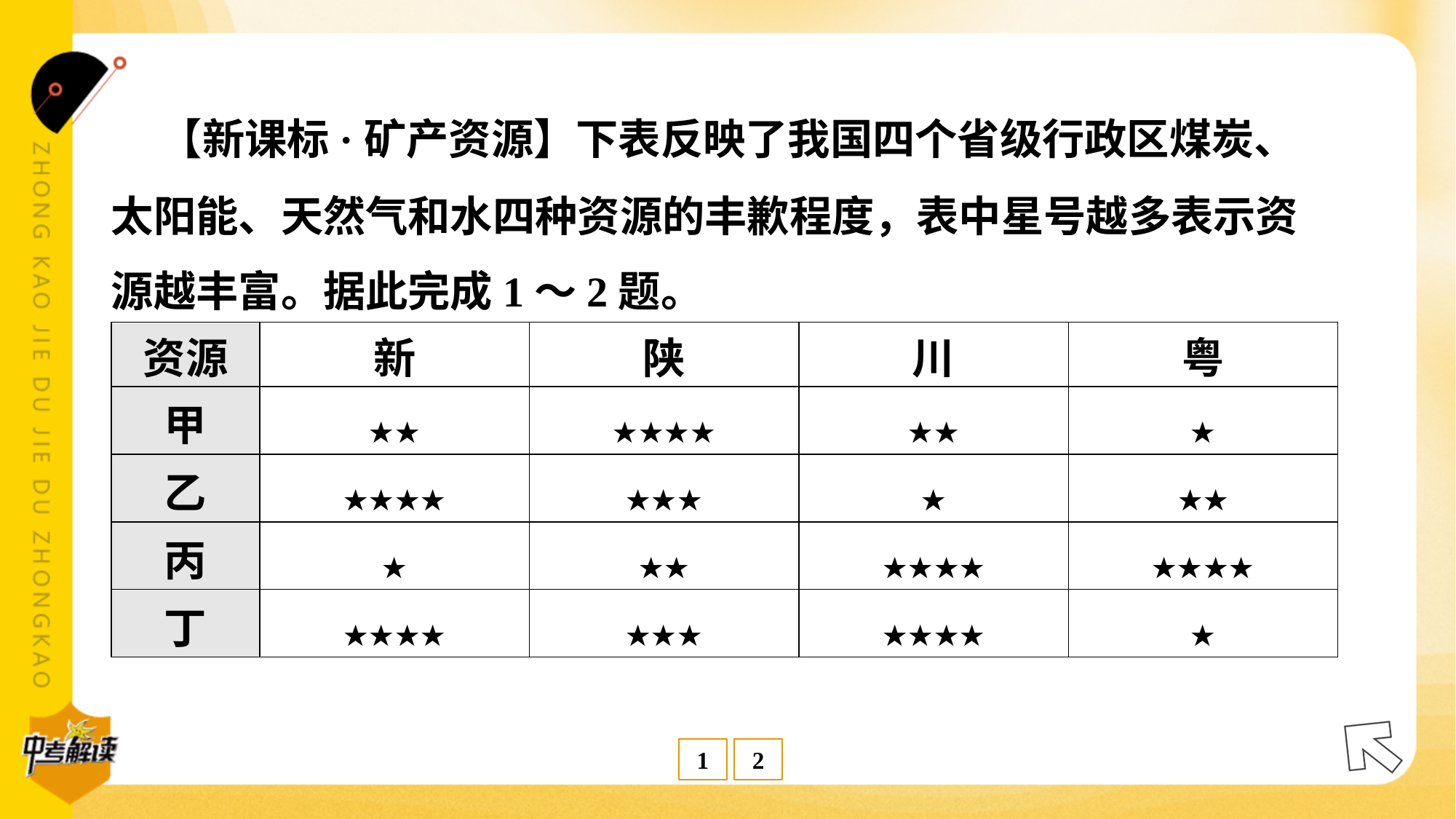

【新课标·矿产资源】下表反映了我国四个省级行政区煤炭、
太阳能、天然气和水四种资源的丰歉程度，表中星号越多表示资
源越丰富。据此完成1～2题。
| 资源 | 新 | 陕 | 川 | 粤 |
| --- | --- | --- | --- | --- |
| 甲 | ★★ | ★★★★ | ★★ | ★ |
| 乙 | ★★★★ | ★★★ | ★ | ★★ |
| 丙 | ★ | ★★ | ★★★★ | ★★★★ |
| 丁 | ★★★★ | ★★★ | ★★★★ | ★ |